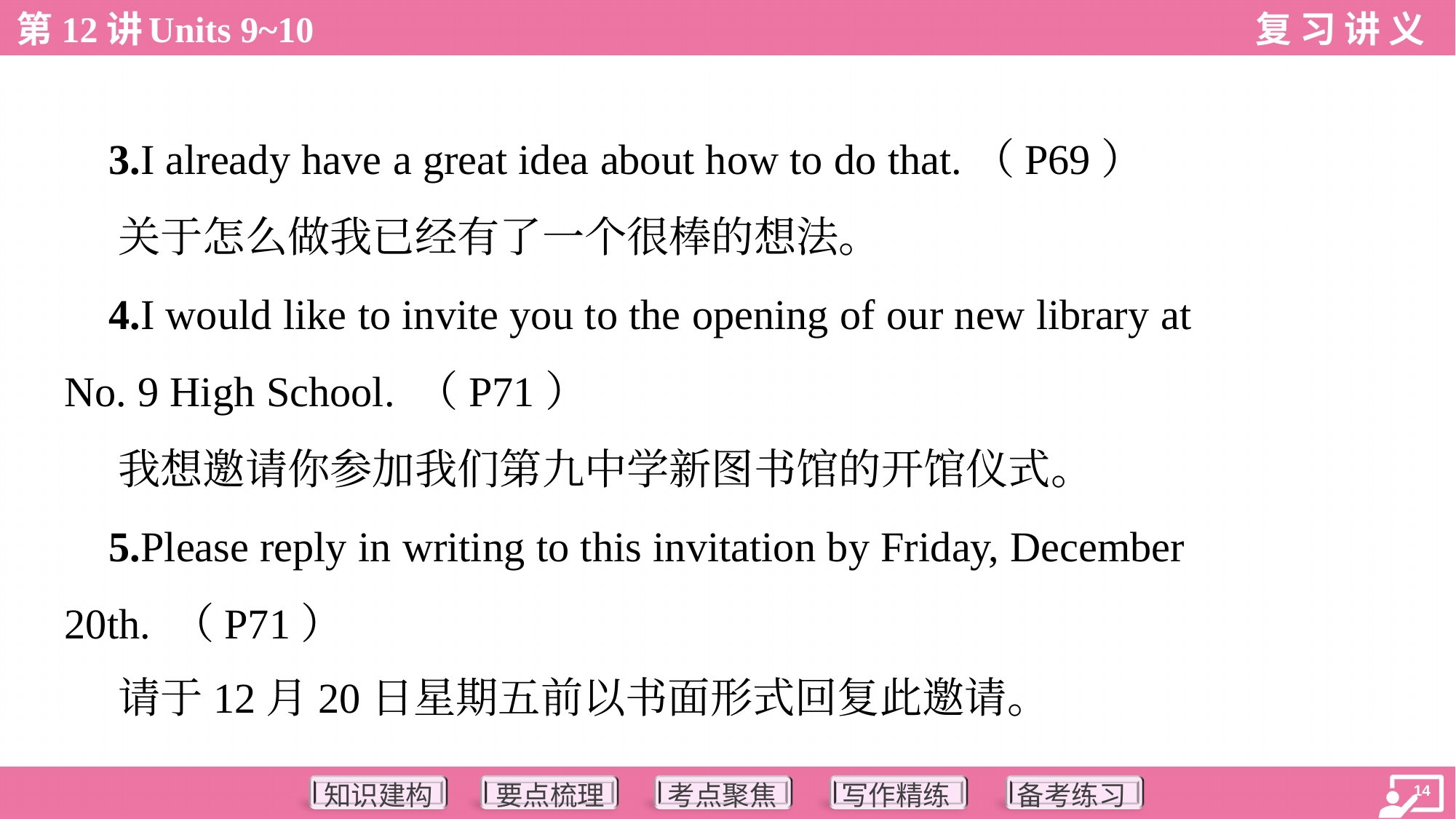

3.I already have a great idea about how to do that.（P69）
    关于怎么做我已经有了一个很棒的想法。
    4.I would like to invite you to the opening of our new library at
No. 9 High School. （P71）
    我想邀请你参加我们第九中学新图书馆的开馆仪式。
    5.Please reply in writing to this invitation by Friday, December
20th. （P71）
    请于12月20日星期五前以书面形式回复此邀请。